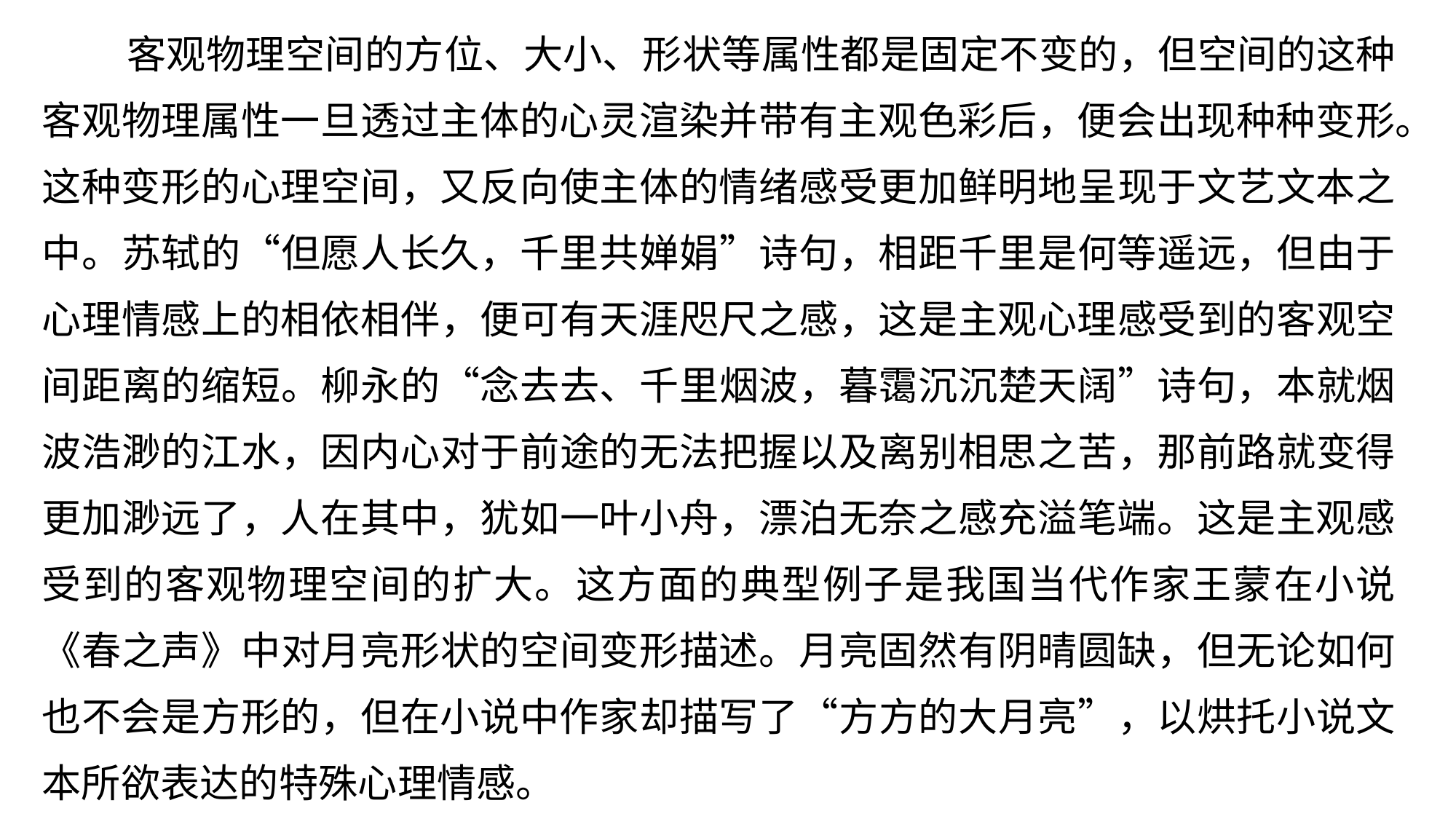

客观物理空间的方位、大小、形状等属性都是固定不变的，但空间的这种客观物理属性一旦透过主体的心灵渲染并带有主观色彩后，便会出现种种变形。这种变形的心理空间，又反向使主体的情绪感受更加鲜明地呈现于文艺文本之中。苏轼的“但愿人长久，千里共婵娟”诗句，相距千里是何等遥远，但由于心理情感上的相依相伴，便可有天涯咫尺之感，这是主观心理感受到的客观空间距离的缩短。柳永的“念去去、千里烟波，暮霭沉沉楚天阔”诗句，本就烟波浩渺的江水，因内心对于前途的无法把握以及离别相思之苦，那前路就变得更加渺远了，人在其中，犹如一叶小舟，漂泊无奈之感充溢笔端。这是主观感受到的客观物理空间的扩大。这方面的典型例子是我国当代作家王蒙在小说《春之声》中对月亮形状的空间变形描述。月亮固然有阴晴圆缺，但无论如何也不会是方形的，但在小说中作家却描写了“方方的大月亮”，以烘托小说文本所欲表达的特殊心理情感。